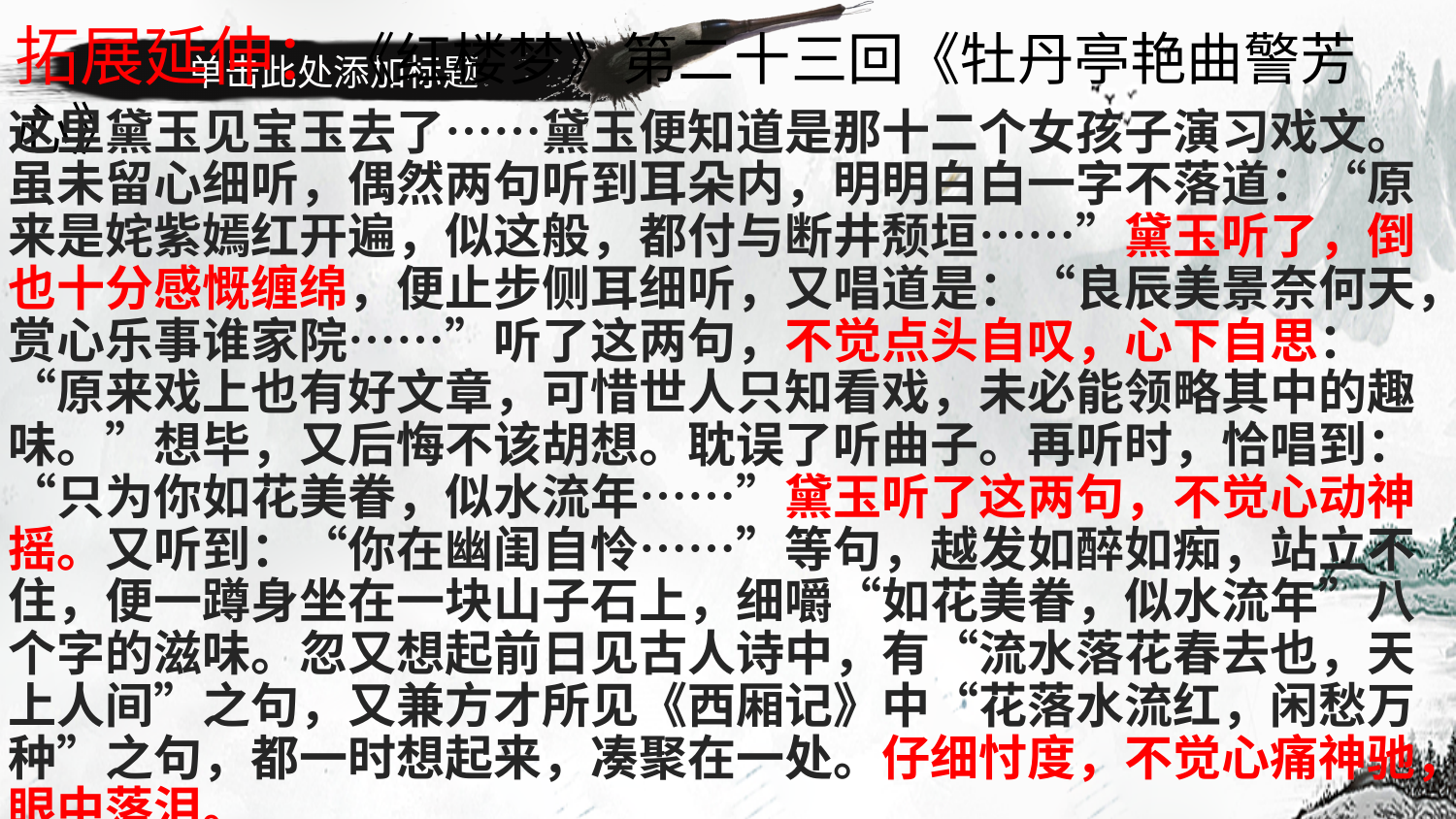

拓展延伸：《红楼梦》第二十三回《牡丹亭艳曲警芳心》
这里黛玉见宝玉去了……黛玉便知道是那十二个女孩子演习戏文。虽未留心细听，偶然两句听到耳朵内，明明白白一字不落道：“原来是姹紫嫣红开遍，似这般，都付与断井颓垣……”黛玉听了，倒也十分感慨缠绵，便止步侧耳细听，又唱道是：“良辰美景奈何天，赏心乐事谁家院……”听了这两句，不觉点头自叹，心下自思：“原来戏上也有好文章，可惜世人只知看戏，未必能领略其中的趣味。”想毕，又后悔不该胡想。耽误了听曲子。再听时，恰唱到：“只为你如花美眷，似水流年……”黛玉听了这两句，不觉心动神摇。又听到：“你在幽闺自怜……”等句，越发如醉如痴，站立不住，便一蹲身坐在一块山子石上，细嚼“如花美眷，似水流年”八个字的滋味。忽又想起前日见古人诗中，有“流水落花春去也，天上人间”之句，又兼方才所见《西厢记》中“花落水流红，闲愁万种”之句，都一时想起来，凑聚在一处。仔细忖度，不觉心痛神驰，眼中落泪。